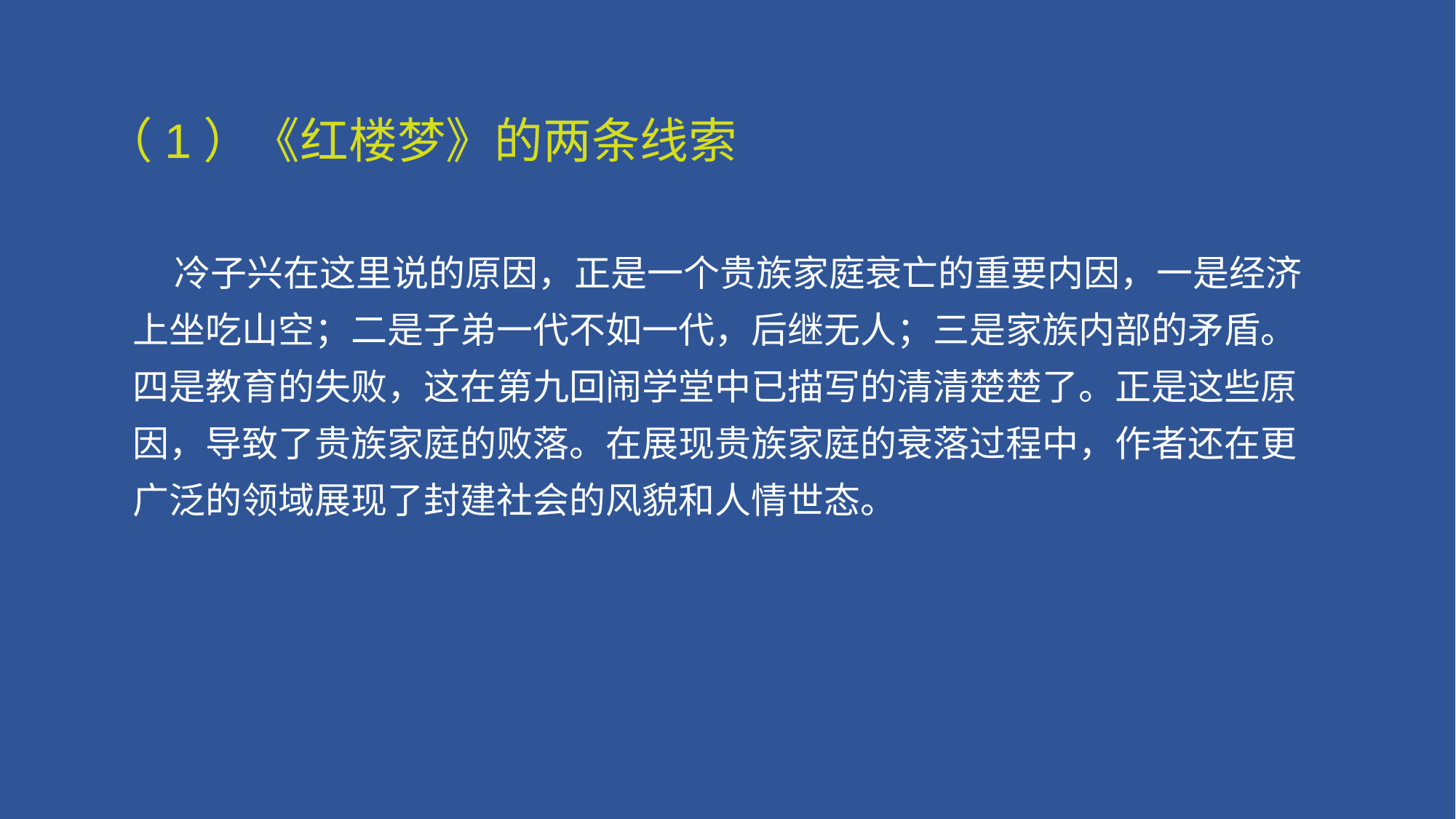

（1）《红楼梦》的两条线索
    冷子兴在这里说的原因，正是一个贵族家庭衰亡的重要内因，一是经济上坐吃山空；二是子弟一代不如一代，后继无人；三是家族内部的矛盾。四是教育的失败，这在第九回闹学堂中已描写的清清楚楚了。正是这些原因，导致了贵族家庭的败落。在展现贵族家庭的衰落过程中，作者还在更广泛的领域展现了封建社会的风貌和人情世态。